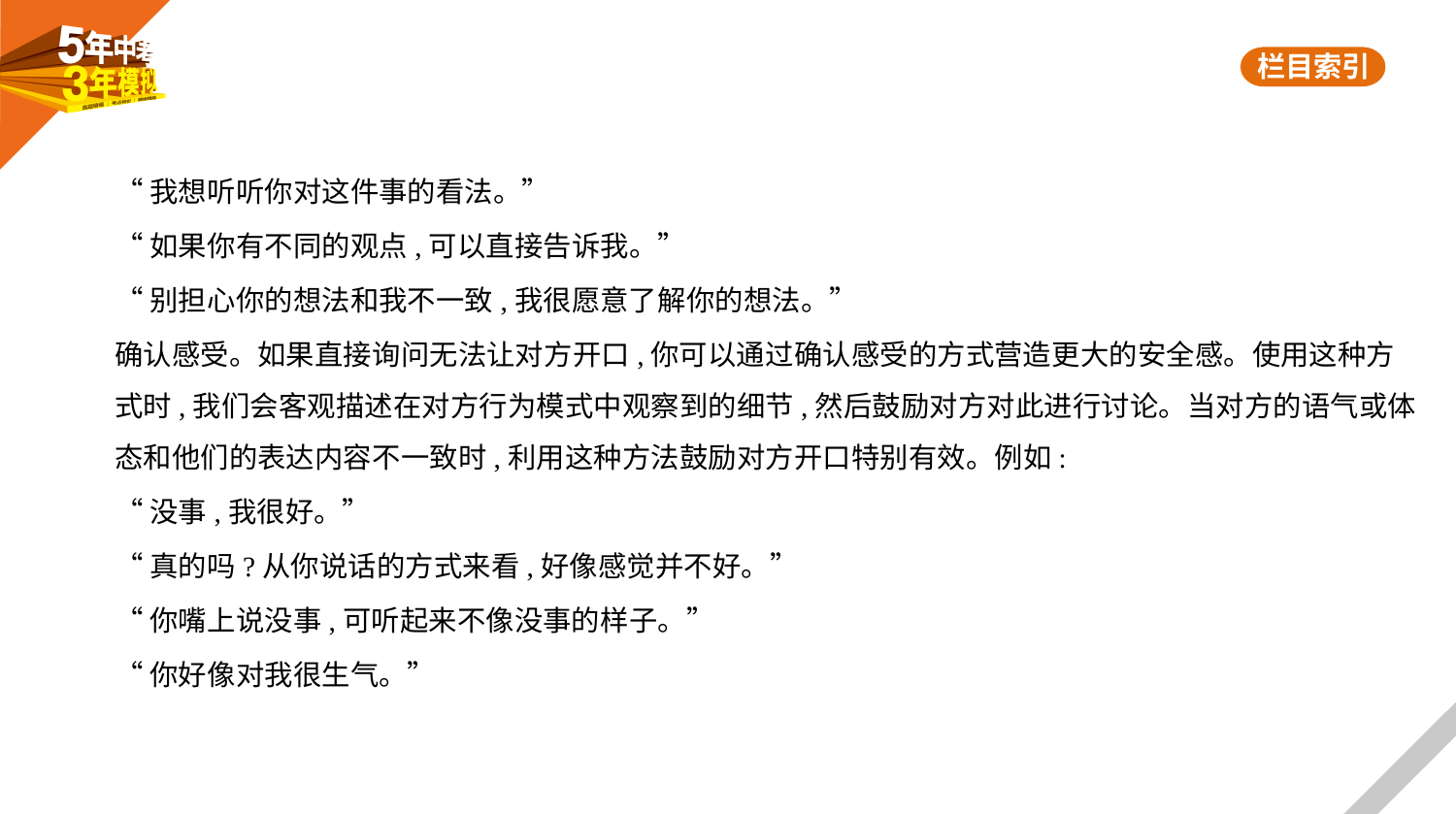

“我想听听你对这件事的看法。”
“如果你有不同的观点,可以直接告诉我。”
“别担心你的想法和我不一致,我很愿意了解你的想法。”
确认感受。如果直接询问无法让对方开口,你可以通过确认感受的方式营造更大的安全感。使用这种方
式时,我们会客观描述在对方行为模式中观察到的细节,然后鼓励对方对此进行讨论。当对方的语气或体
态和他们的表达内容不一致时,利用这种方法鼓励对方开口特别有效。例如:
“没事,我很好。”
“真的吗?从你说话的方式来看,好像感觉并不好。”
“你嘴上说没事,可听起来不像没事的样子。”
“你好像对我很生气。”